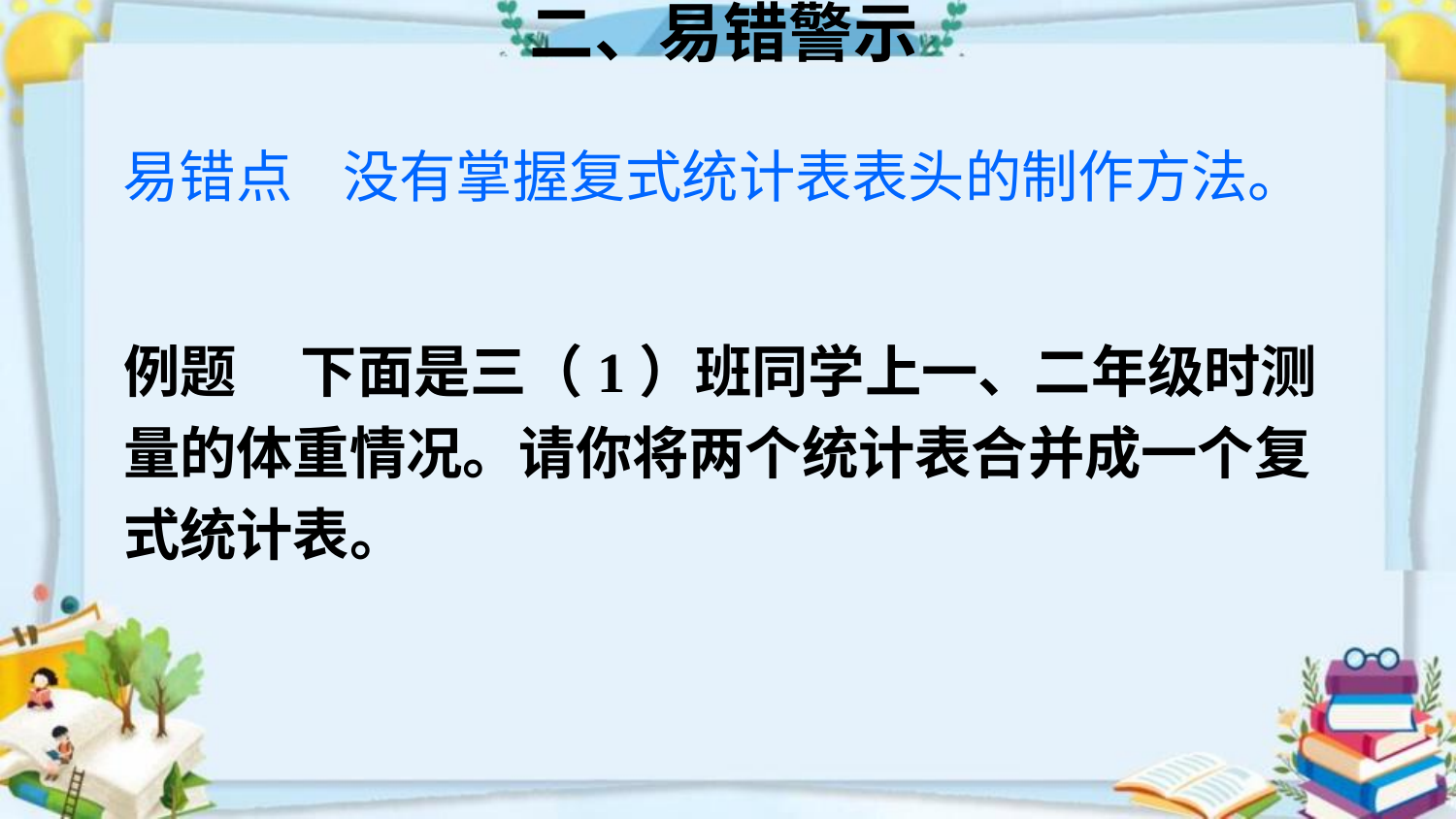

二、易错警示
易错点    没有掌握复式统计表表头的制作方法。
例题     下面是三（1）班同学上一、二年级时测量的体重情况。请你将两个统计表合并成一个复式统计表。